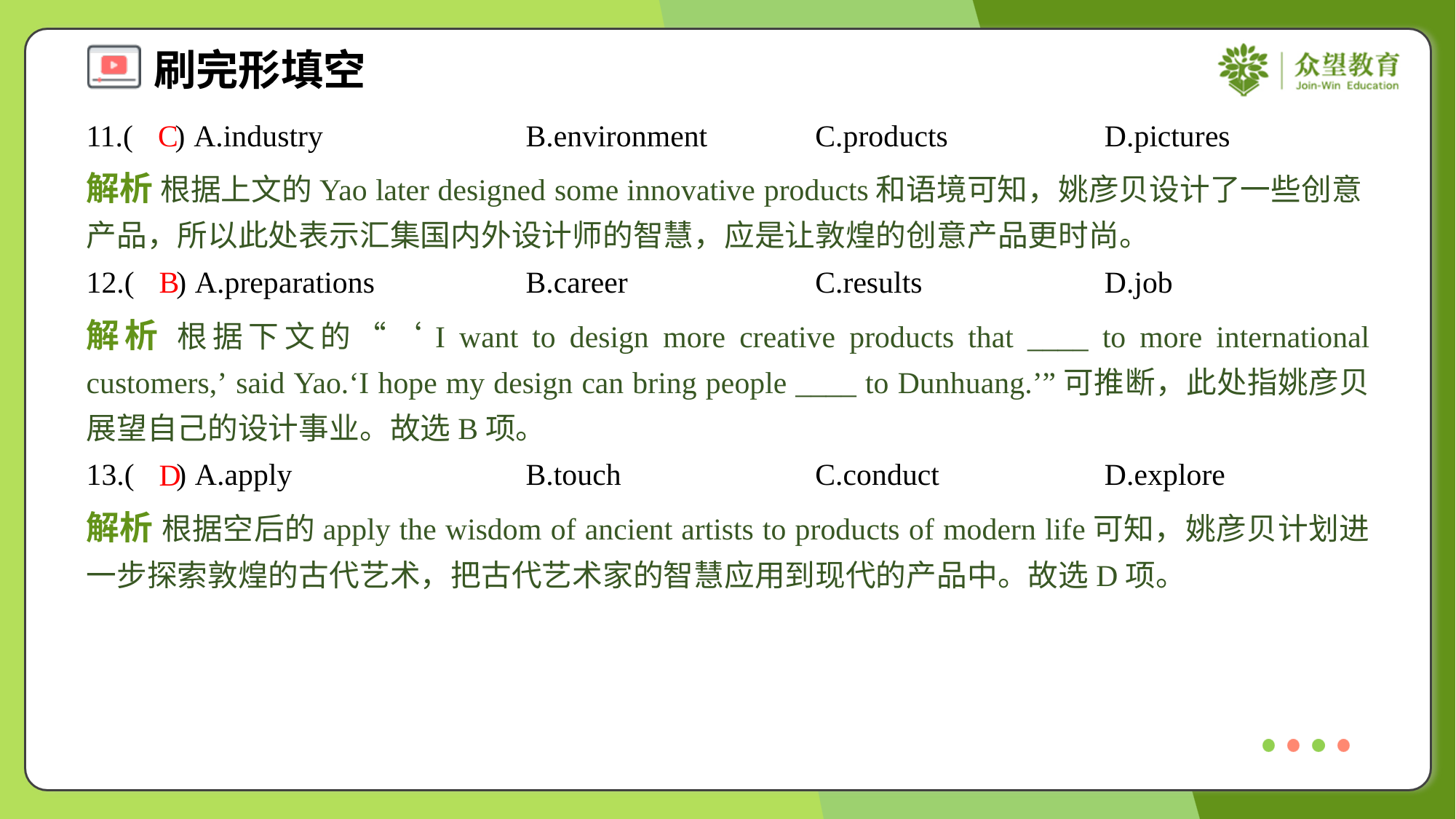

11.(     ) A.industry	B.environment	C.products	D.pictures
C
解析 根据上文的Yao later designed some innovative products和语境可知，姚彦贝设计了一些创意产品，所以此处表示汇集国内外设计师的智慧，应是让敦煌的创意产品更时尚。
12.(     ) A.preparations	B.career	C.results	D.job
B
解析 根据下文的“‘I want to design more creative products that ____ to more international customers,’ said Yao.‘I hope my design can bring people ____ to Dunhuang.’”可推断，此处指姚彦贝展望自己的设计事业。故选B项。
13.(     ) A.apply	B.touch	C.conduct	D.explore
D
解析 根据空后的apply the wisdom of ancient artists to products of modern life可知，姚彦贝计划进一步探索敦煌的古代艺术，把古代艺术家的智慧应用到现代的产品中。故选D项。